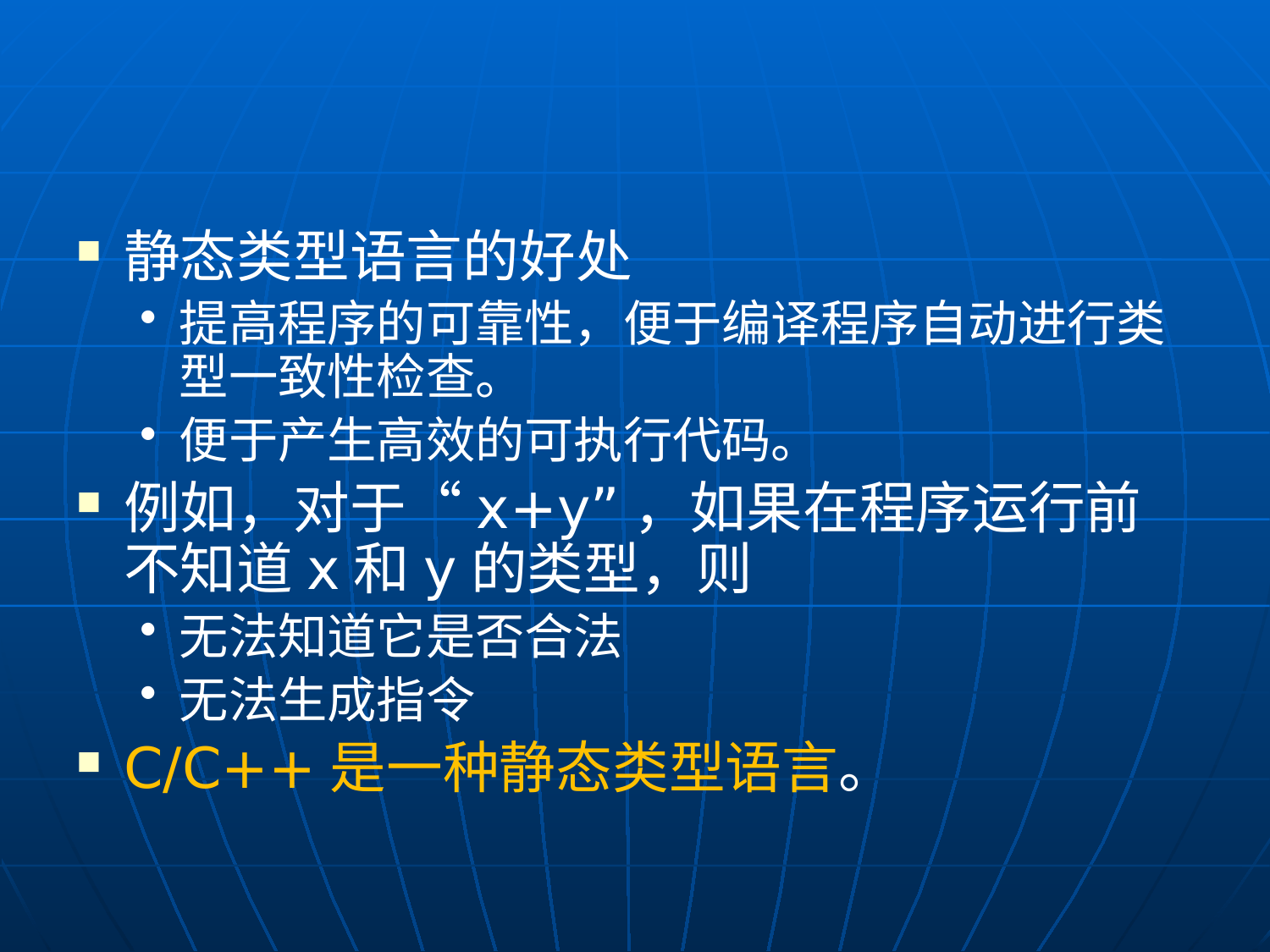

#
静态类型语言的好处
提高程序的可靠性，便于编译程序自动进行类型一致性检查。
便于产生高效的可执行代码。
例如，对于“x+y”，如果在程序运行前不知道x和y的类型，则
无法知道它是否合法
无法生成指令
C/C++是一种静态类型语言。